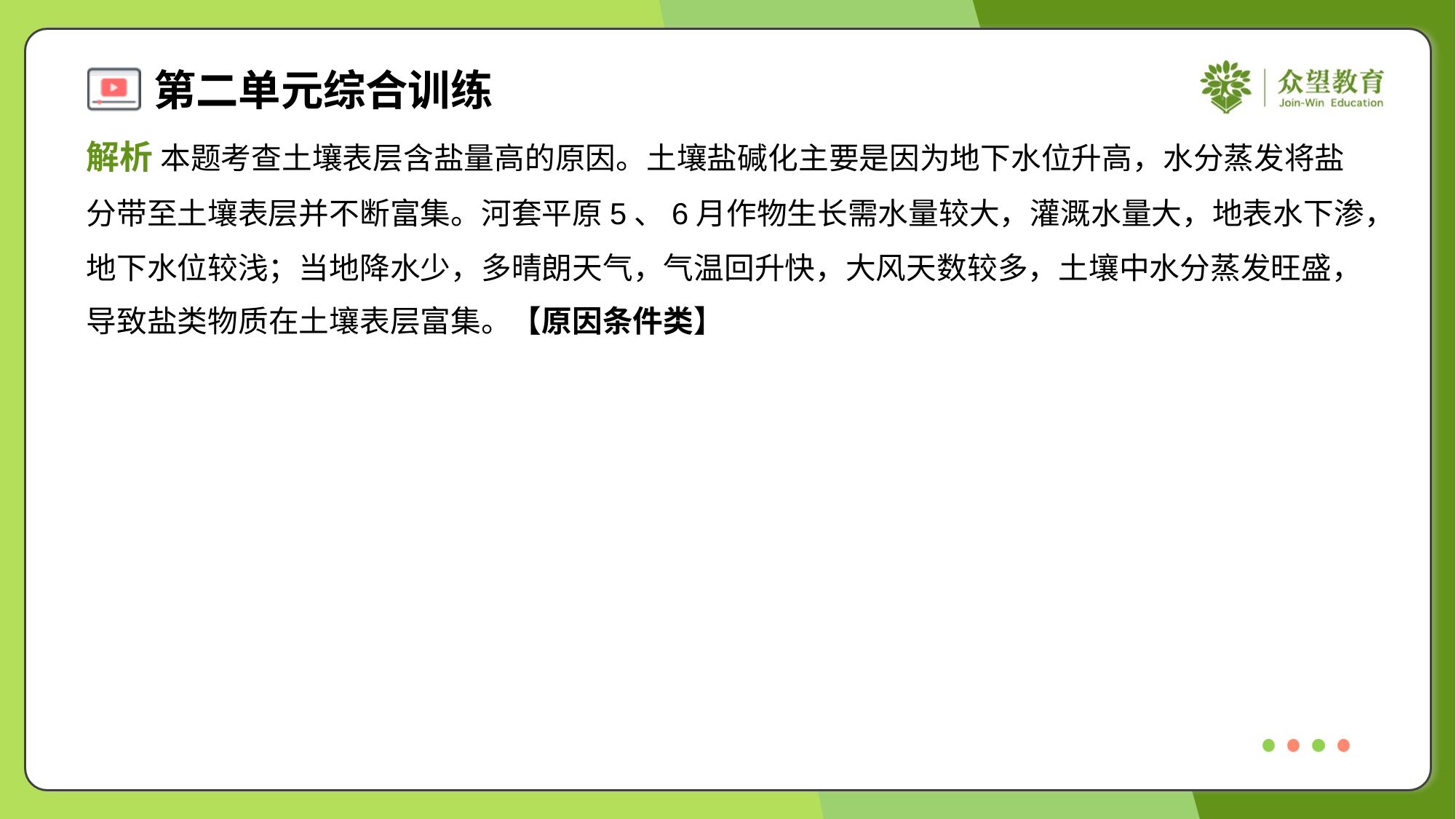

解析 本题考查土壤表层含盐量高的原因。土壤盐碱化主要是因为地下水位升高，水分蒸发将盐
分带至土壤表层并不断富集。河套平原5、6月作物生长需水量较大，灌溉水量大，地表水下渗，
地下水位较浅；当地降水少，多晴朗天气，气温回升快，大风天数较多，土壤中水分蒸发旺盛，
导致盐类物质在土壤表层富集。【原因条件类】